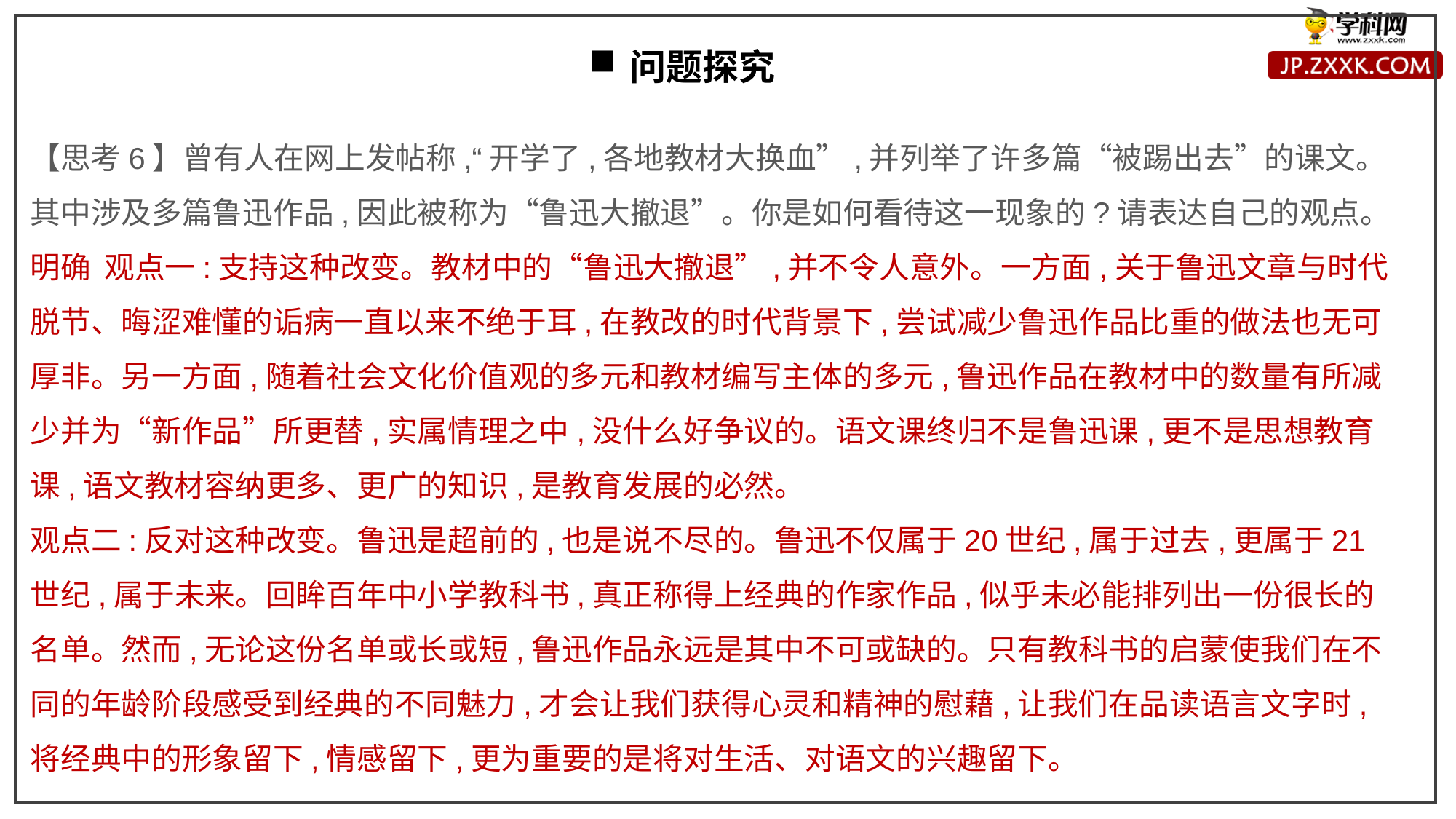

问题探究
【思考6】曾有人在网上发帖称,“开学了,各地教材大换血”,并列举了许多篇“被踢出去”的课文。其中涉及多篇鲁迅作品,因此被称为“鲁迅大撤退”。你是如何看待这一现象的?请表达自己的观点。
明确  观点一:支持这种改变。教材中的“鲁迅大撤退”,并不令人意外。一方面,关于鲁迅文章与时代脱节、晦涩难懂的诟病一直以来不绝于耳,在教改的时代背景下,尝试减少鲁迅作品比重的做法也无可厚非。另一方面,随着社会文化价值观的多元和教材编写主体的多元,鲁迅作品在教材中的数量有所减少并为“新作品”所更替,实属情理之中,没什么好争议的。语文课终归不是鲁迅课,更不是思想教育课,语文教材容纳更多、更广的知识,是教育发展的必然。
观点二:反对这种改变。鲁迅是超前的,也是说不尽的。鲁迅不仅属于20世纪,属于过去,更属于21世纪,属于未来。回眸百年中小学教科书,真正称得上经典的作家作品,似乎未必能排列出一份很长的名单。然而,无论这份名单或长或短,鲁迅作品永远是其中不可或缺的。只有教科书的启蒙使我们在不同的年龄阶段感受到经典的不同魅力,才会让我们获得心灵和精神的慰藉,让我们在品读语言文字时,将经典中的形象留下,情感留下,更为重要的是将对生活、对语文的兴趣留下。